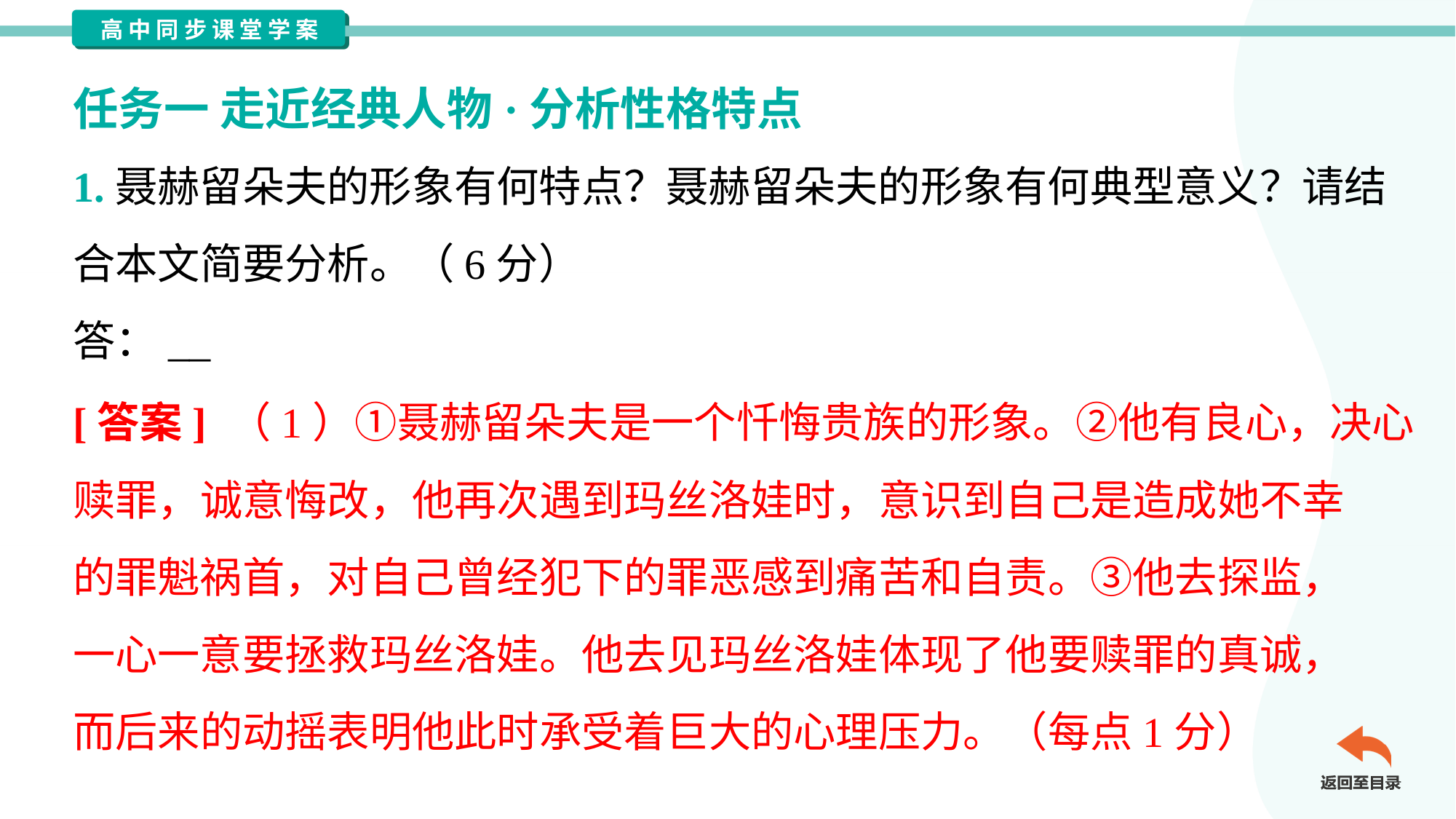

任务一 走近经典人物·分析性格特点
1.聂赫留朵夫的形象有何特点？聂赫留朵夫的形象有何典型意义？请结
合本文简要分析。（6分）
答：__
[答案] （1）①聂赫留朵夫是一个忏悔贵族的形象。②他有良心，决心
赎罪，诚意悔改，他再次遇到玛丝洛娃时，意识到自己是造成她不幸
的罪魁祸首，对自己曾经犯下的罪恶感到痛苦和自责。③他去探监，
一心一意要拯救玛丝洛娃。他去见玛丝洛娃体现了他要赎罪的真诚，
而后来的动摇表明他此时承受着巨大的心理压力。（每点1分）